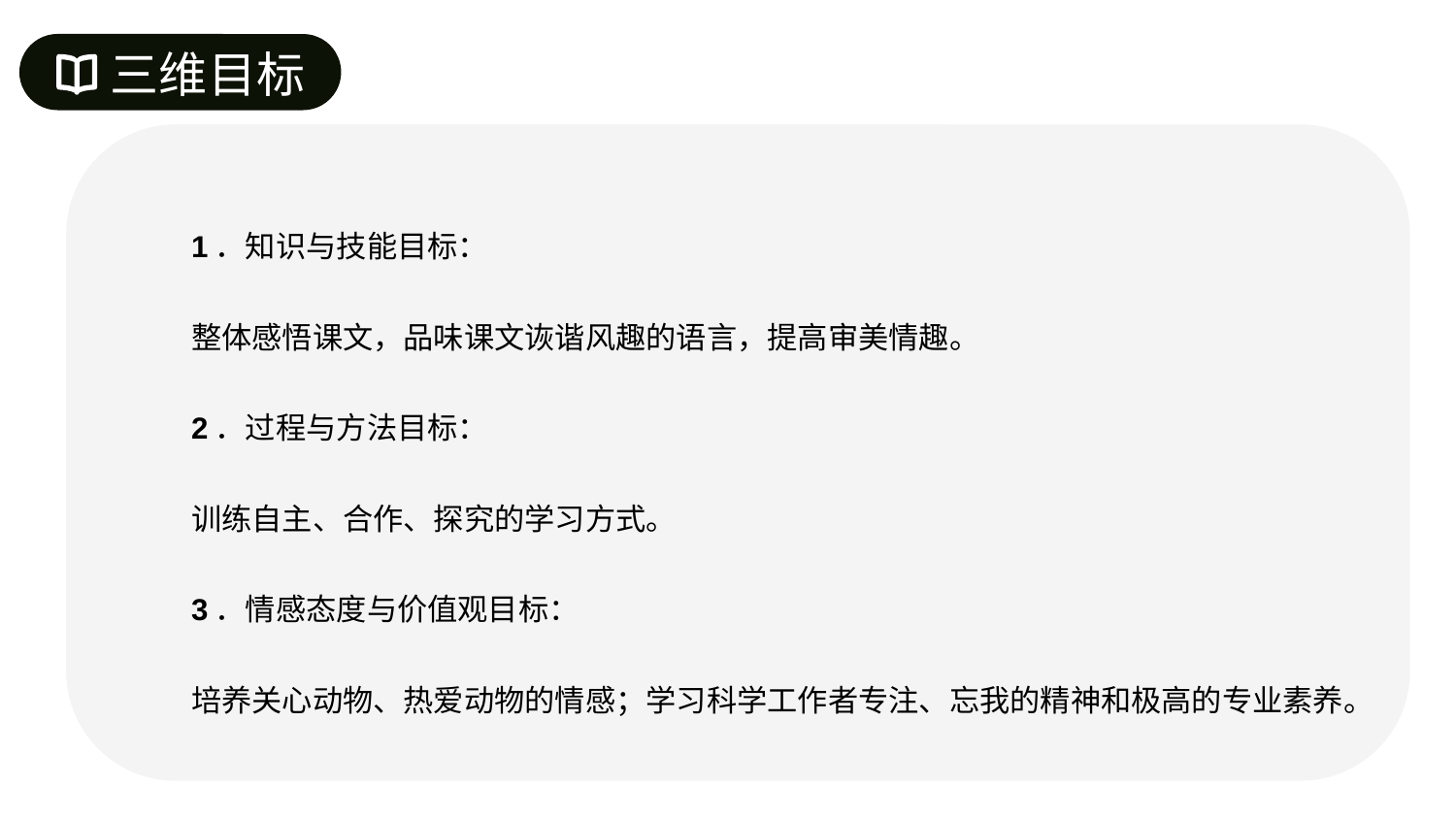

https://www.ypppt.com/
三维目标

1．知识与技能目标：
整体感悟课文，品味课文诙谐风趣的语言，提高审美情趣。
2．过程与方法目标：
训练自主、合作、探究的学习方式。
3．情感态度与价值观目标：
培养关心动物、热爱动物的情感；学习科学工作者专注、忘我的精神和极高的专业素养。